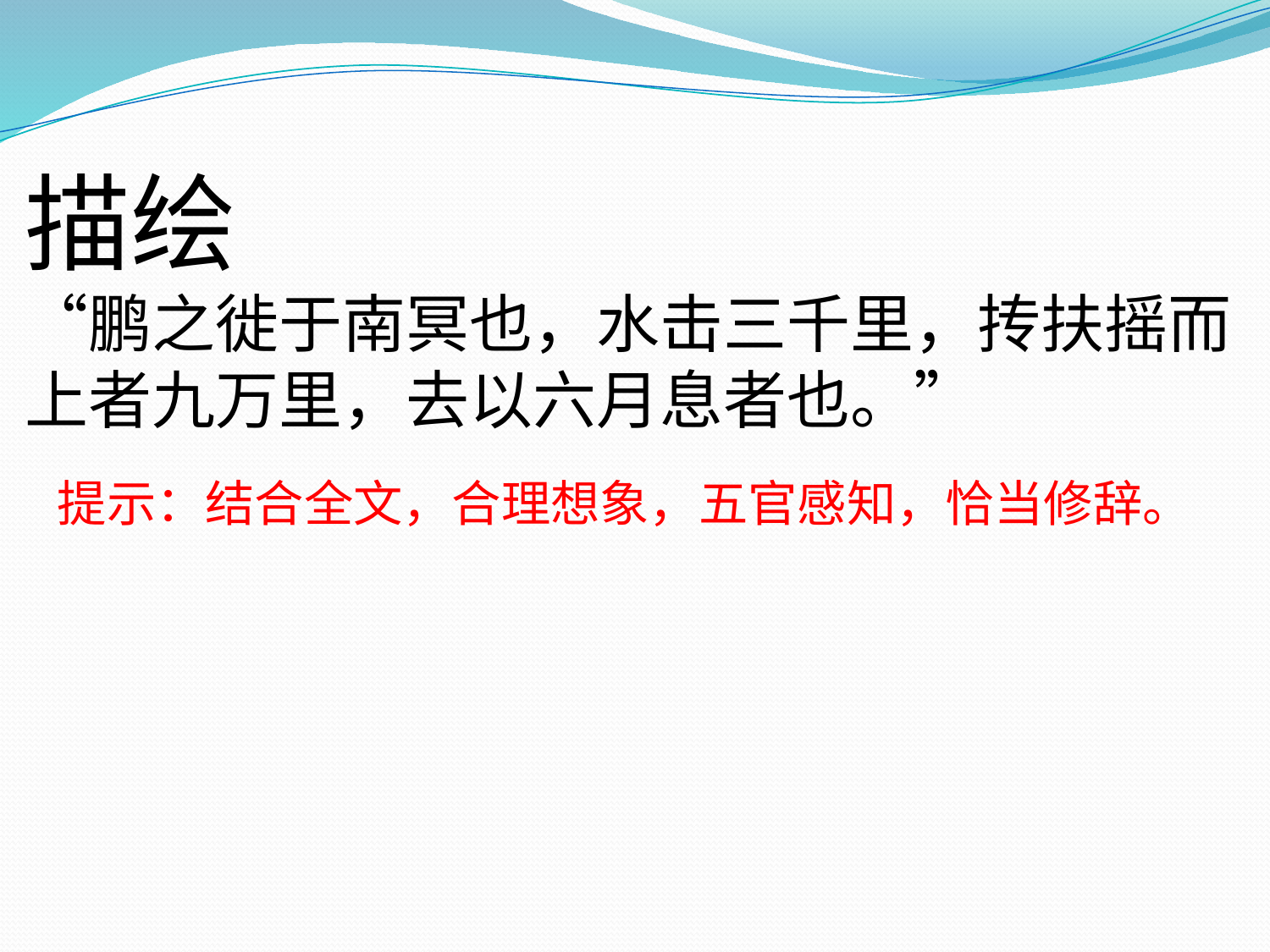

# 描绘 “鹏之徙于南冥也，水击三千里，抟扶摇而上者九万里，去以六月息者也。”
提示：结合全文，合理想象，五官感知，恰当修辞。